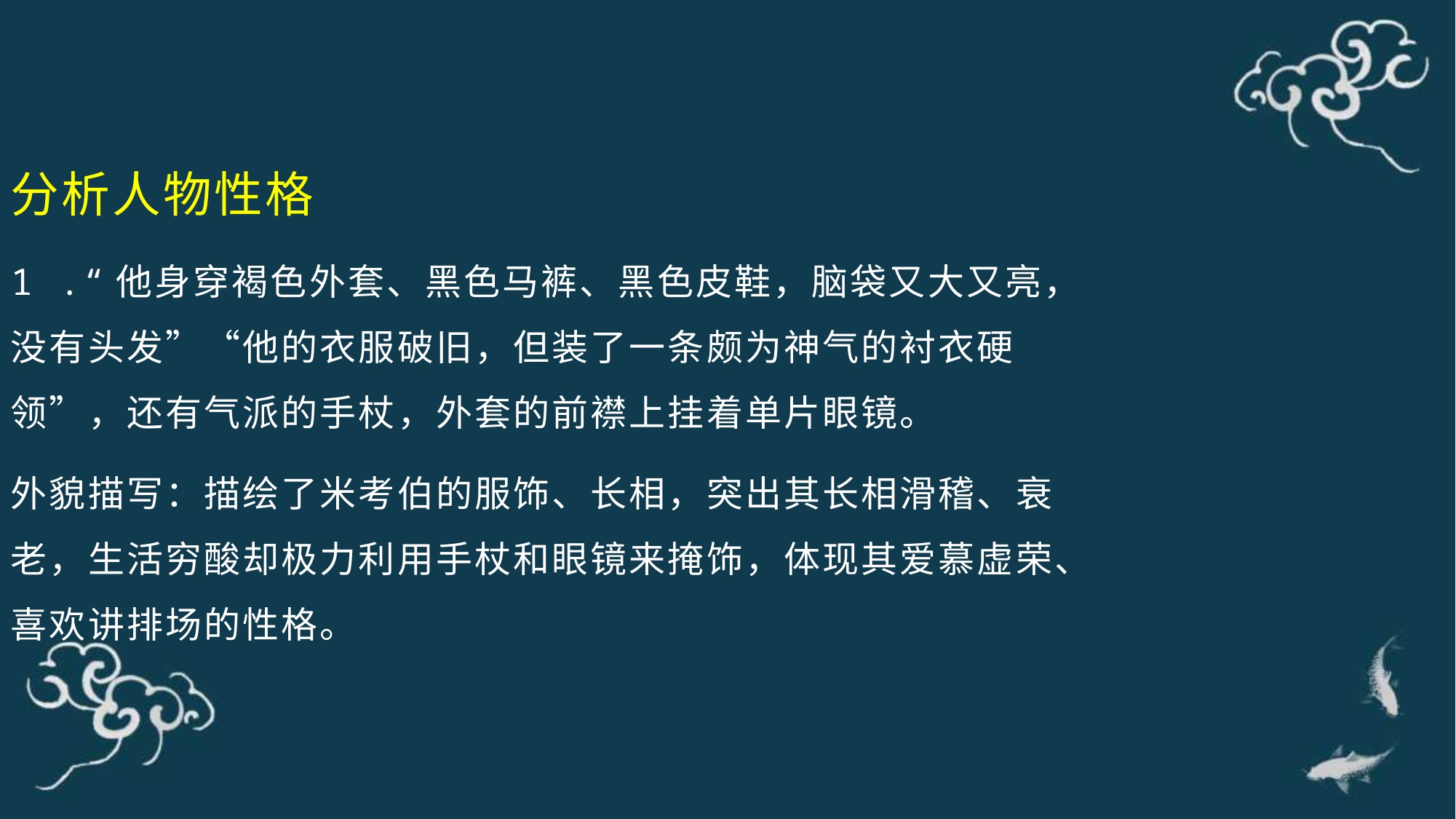

分析人物性格
1 .“他身穿褐色外套、黑色马裤、黑色皮鞋，脑袋又大又亮，没有头发”“他的衣服破旧，但装了一条颇为神气的衬衣硬领”，还有气派的手杖，外套的前襟上挂着单片眼镜。
外貌描写：描绘了米考伯的服饰、长相，突出其长相滑稽、衰老，生活穷酸却极力利用手杖和眼镜来掩饰，体现其爱慕虚荣、喜欢讲排场的性格。